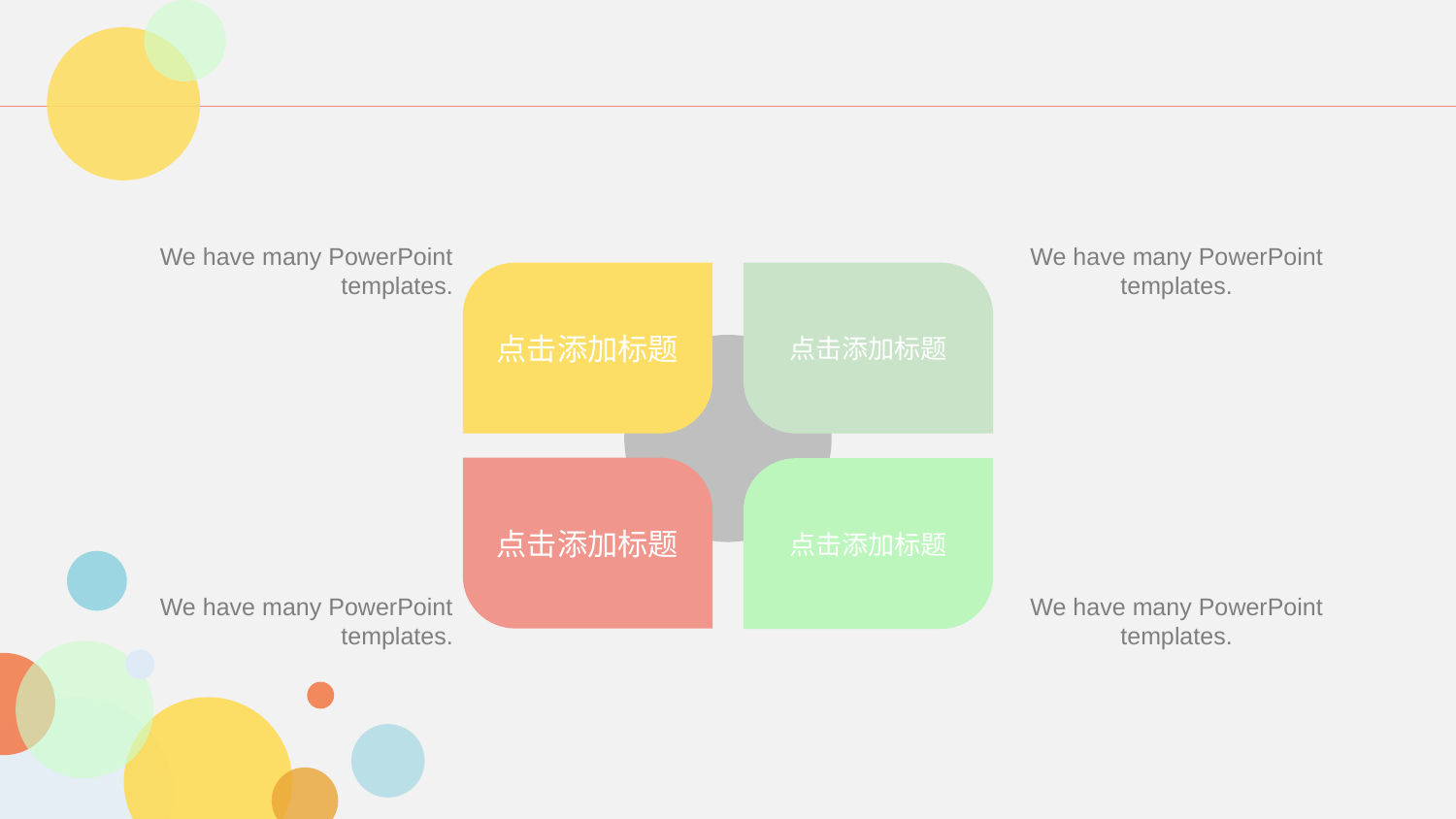

We have many PowerPoint templates.
We have many PowerPoint templates.
点击添加标题
点击添加标题

点击添加标题
点击添加标题
We have many PowerPoint templates.
We have many PowerPoint templates.